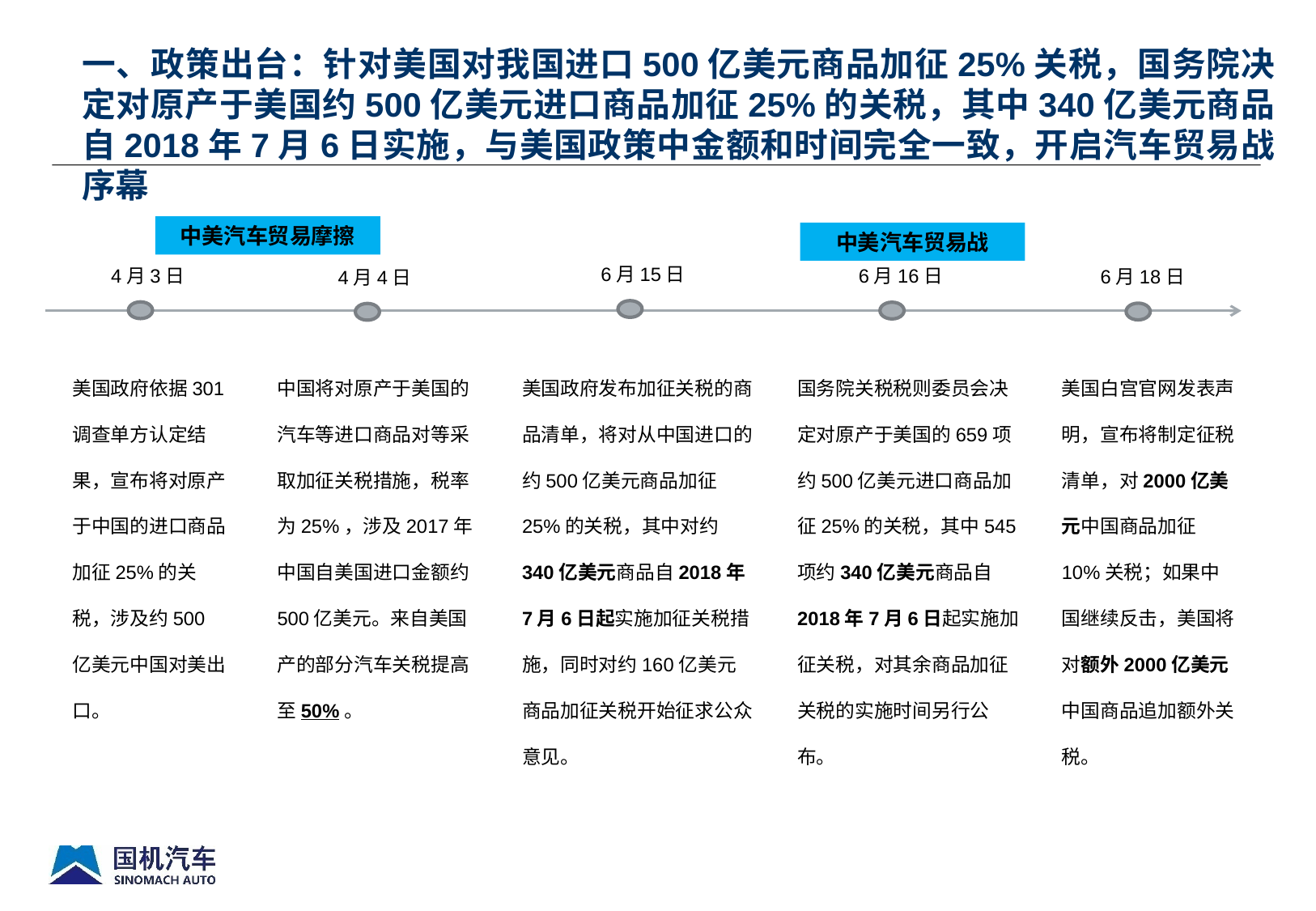

一、政策出台：针对美国对我国进口500亿美元商品加征25%关税，国务院决定对原产于美国约500亿美元进口商品加征25%的关税，其中340亿美元商品自2018年7月6日实施，与美国政策中金额和时间完全一致，开启汽车贸易战序幕
中美汽车贸易摩擦
中美汽车贸易战
6月15日
4月3日
6月16日
6月18日
4月4日

美国政府依据301调查单方认定结果，宣布将对原产于中国的进口商品加征25%的关税，涉及约500亿美元中国对美出口。

中国将对原产于美国的汽车等进口商品对等采取加征关税措施，税率为25%，涉及2017年中国自美国进口金额约500亿美元。来自美国产的部分汽车关税提高至50%。
美国政府发布加征关税的商品清单，将对从中国进口的约500亿美元商品加征25%的关税，其中对约340亿美元商品自2018年7月6日起实施加征关税措施，同时对约160亿美元商品加征关税开始征求公众意见。
国务院关税税则委员会决定对原产于美国的659项约500亿美元进口商品加征25%的关税，其中545项约340亿美元商品自2018年7月6日起实施加征关税，对其余商品加征关税的实施时间另行公布。
美国白宫官网发表声明，宣布将制定征税清单，对2000亿美元中国商品加征10%关税；如果中国继续反击，美国将对额外2000亿美元中国商品追加额外关税。